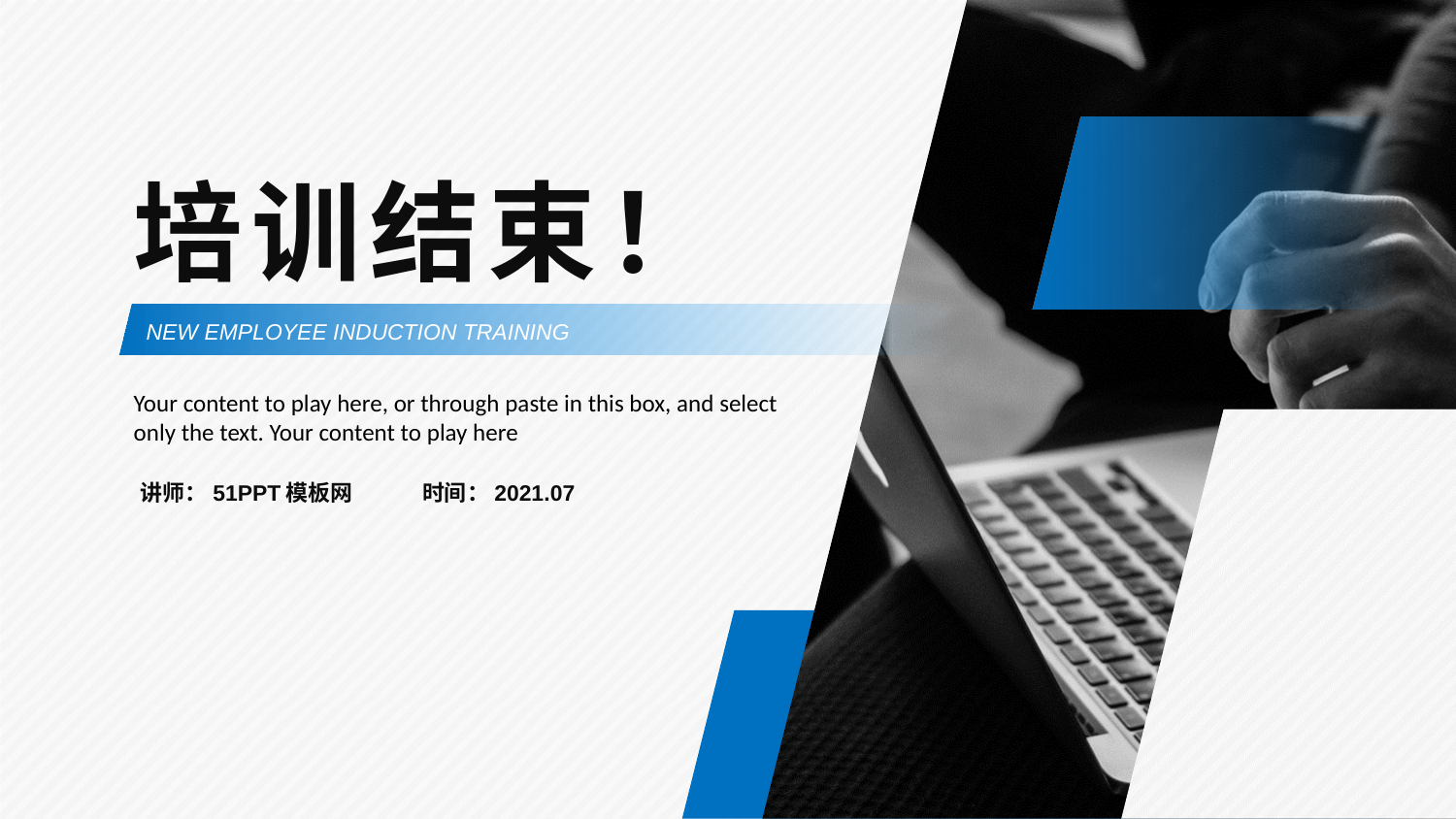

培训结束！

NEW EMPLOYEE INDUCTION TRAINING
Your content to play here, or through paste in this box, and select only the text. Your content to play here

讲师：51PPT模板网

时间：2021.07